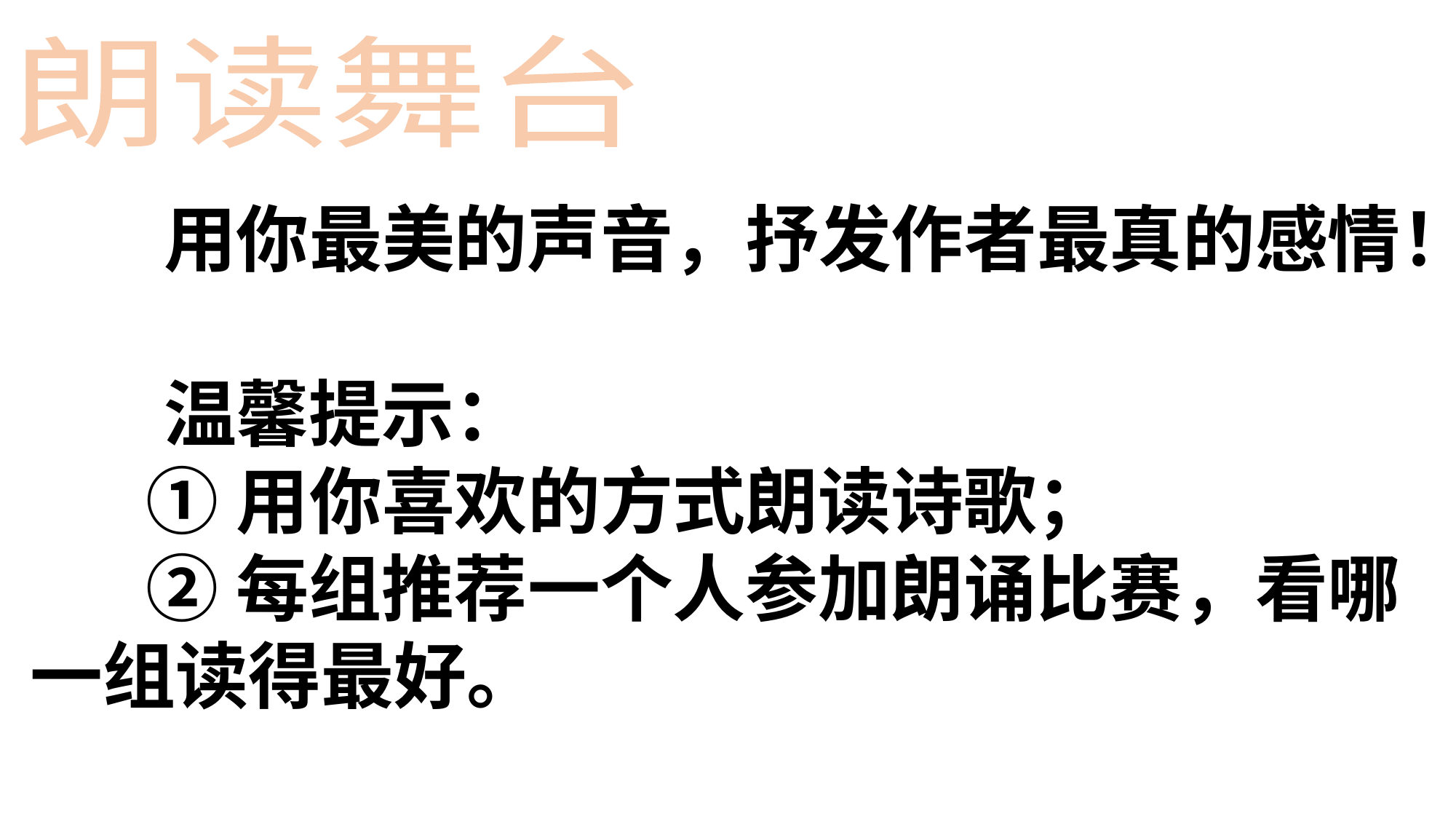

朗读舞台
       用你最美的声音，抒发作者最真的感情！
       温馨提示：
       ①用你喜欢的方式朗读诗歌；
       ②每组推荐一个人参加朗诵比赛，看哪一组读得最好。